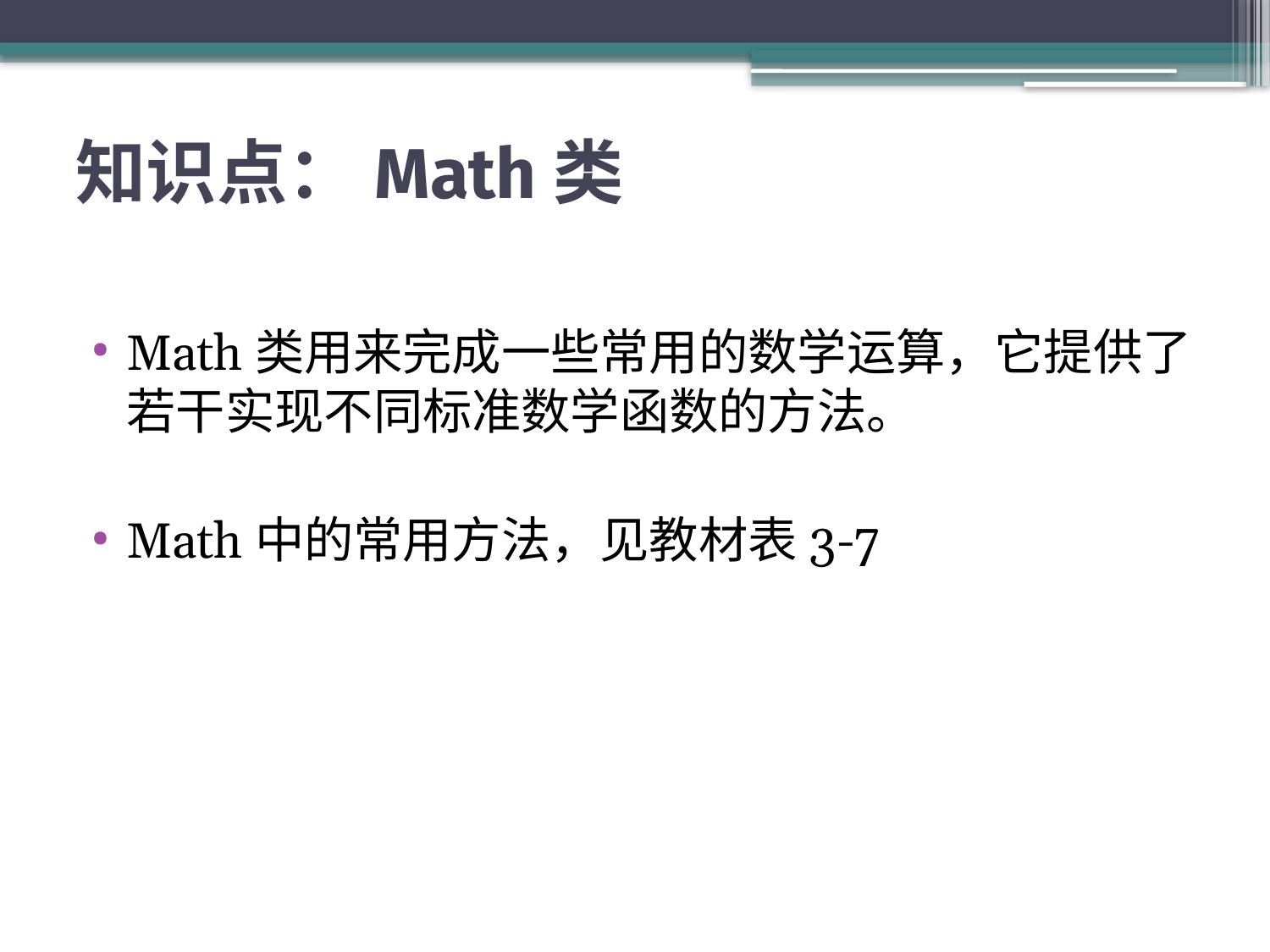

# 知识点：Math类

Math类用来完成一些常用的数学运算，它提供了若干实现不同标准数学函数的方法。

Math中的常用方法，见教材表3-7